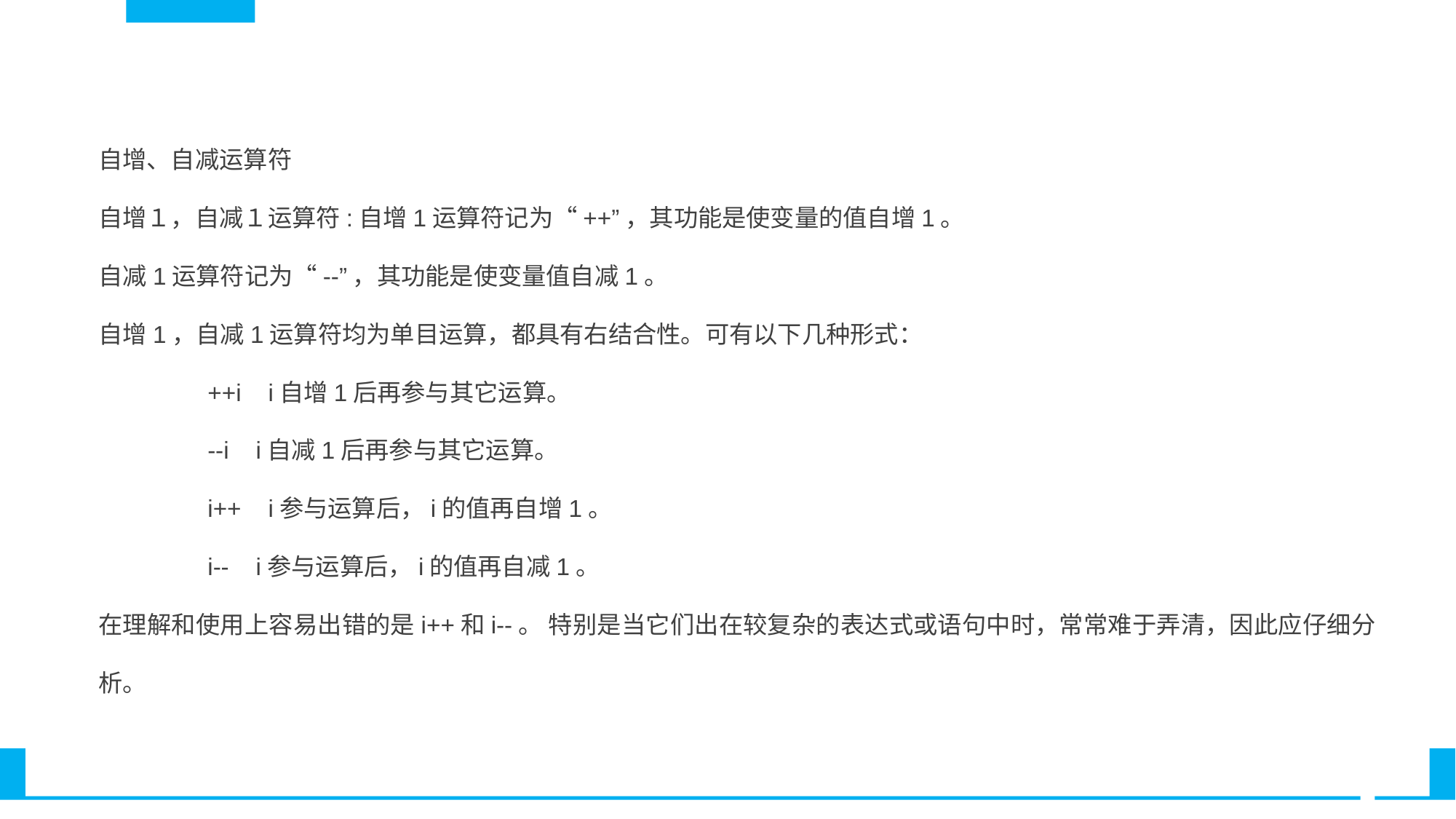

自增、自减运算符
自增１，自减１运算符:自增1运算符记为“++”，其功能是使变量的值自增1。
自减1运算符记为“--”，其功能是使变量值自减1。
自增1，自减1运算符均为单目运算，都具有右结合性。可有以下几种形式：
	++i    i自增1后再参与其它运算。
	--i    i自减1后再参与其它运算。
	i++    i参与运算后，i的值再自增1。
	i--    i参与运算后，i的值再自减1。
在理解和使用上容易出错的是i++和i--。 特别是当它们出在较复杂的表达式或语句中时，常常难于弄清，因此应仔细分析。